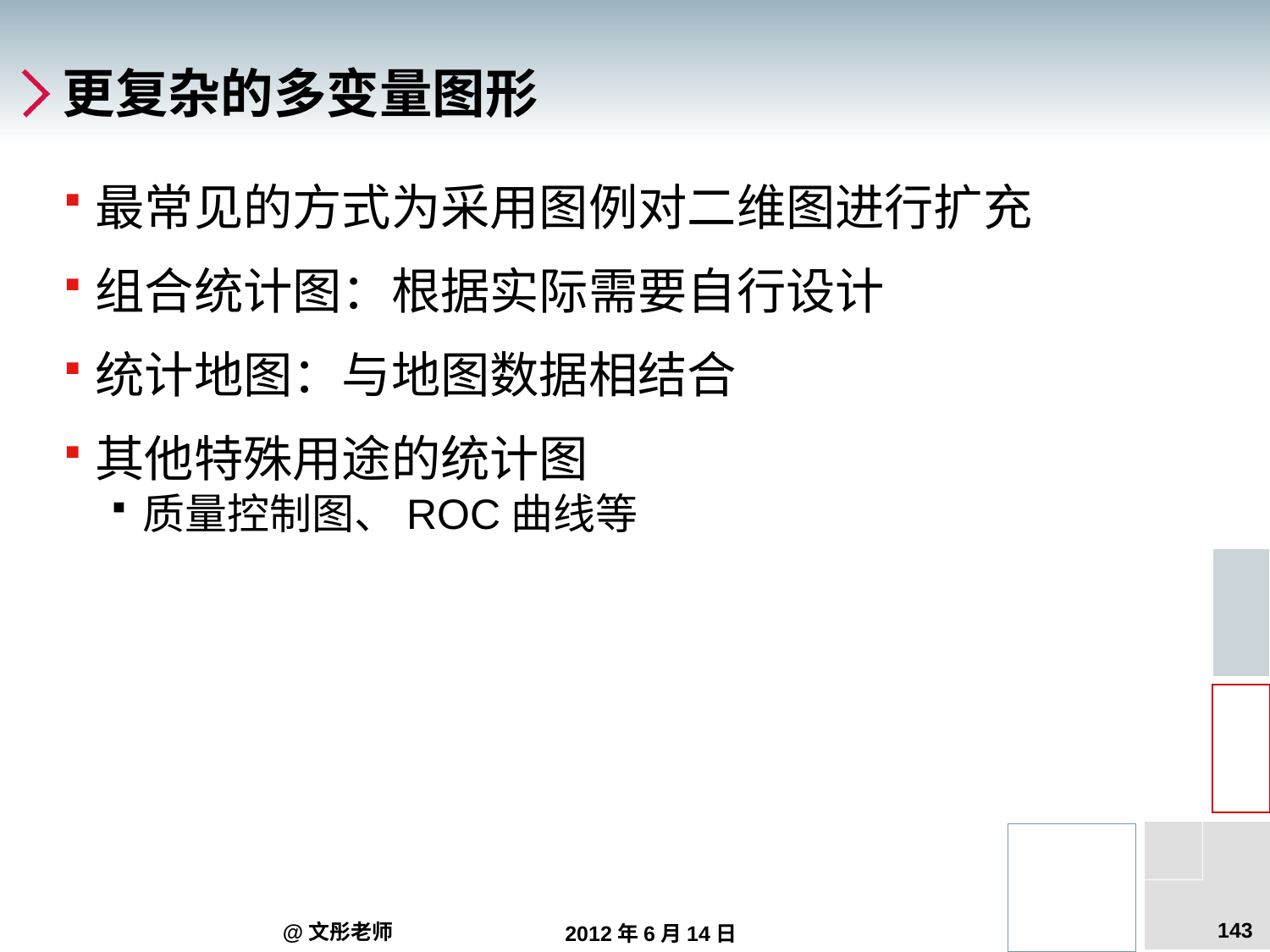

# 更复杂的多变量图形
最常见的方式为采用图例对二维图进行扩充
组合统计图：根据实际需要自行设计
统计地图：与地图数据相结合
其他特殊用途的统计图
质量控制图、ROC曲线等
143
@文彤老师

2012年6月14日